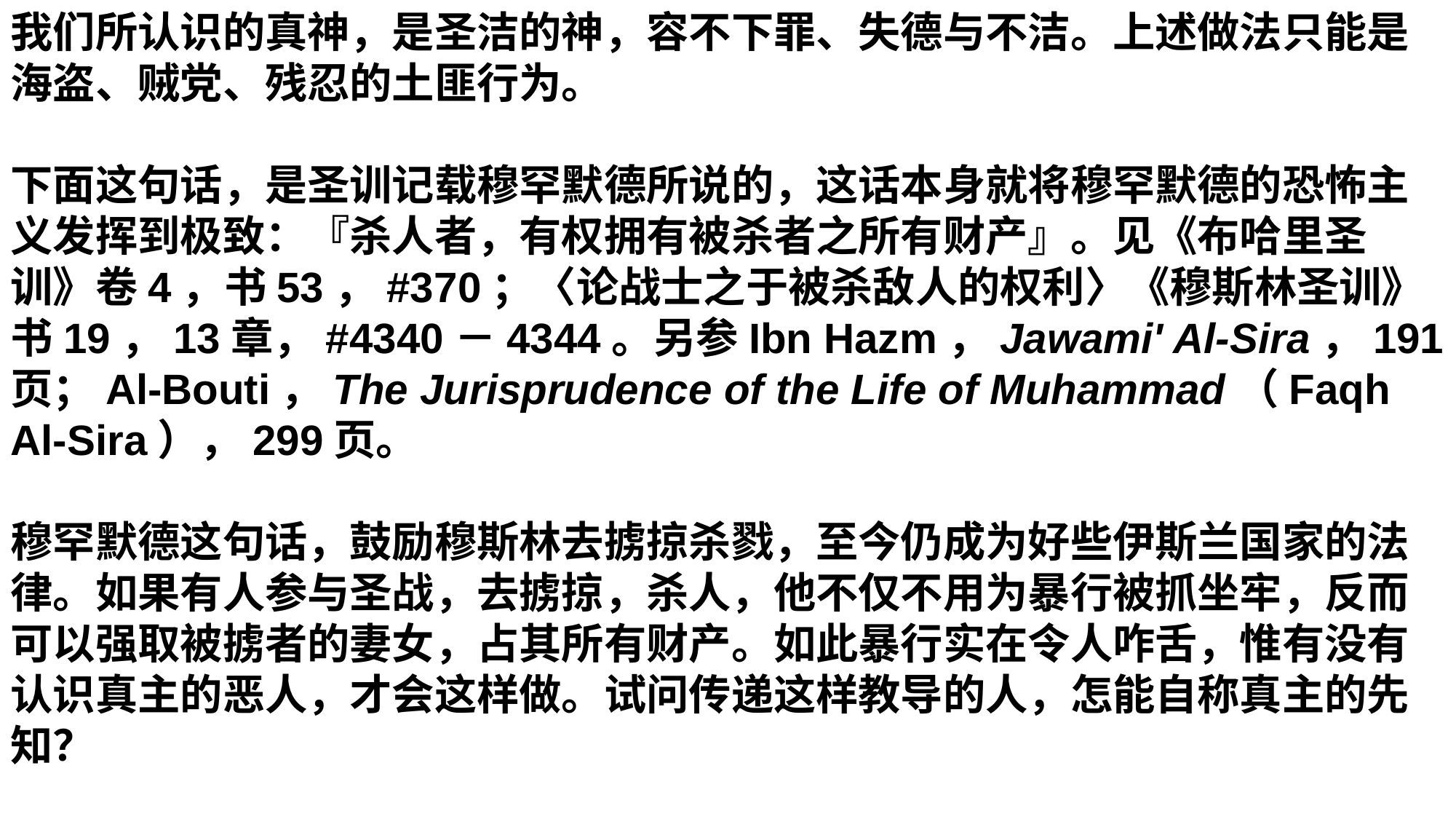

我们所认识的真神，是圣洁的神，容不下罪、失德与不洁。上述做法只能是海盗、贼党、残忍的土匪行为。

下面这句话，是圣训记载穆罕默德所说的，这话本身就将穆罕默德的恐怖主义发挥到极致：『杀人者，有权拥有被杀者之所有财产』。见《布哈里圣训》卷4，书53，#370；〈论战士之于被杀敌人的权利〉《穆斯林圣训》书19，13章，#4340－4344。另参Ibn Hazm，Jawami' Al-Sira，191页；Al-Bouti，The Jurisprudence of the Life of Muhammad（Faqh Al-Sira），299页。

穆罕默德这句话，鼓励穆斯林去掳掠杀戮，至今仍成为好些伊斯兰国家的法律。如果有人参与圣战，去掳掠，杀人，他不仅不用为暴行被抓坐牢，反而可以强取被掳者的妻女，占其所有财产。如此暴行实在令人咋舌，惟有没有认识真主的恶人，才会这样做。试问传递这样教导的人，怎能自称真主的先知？